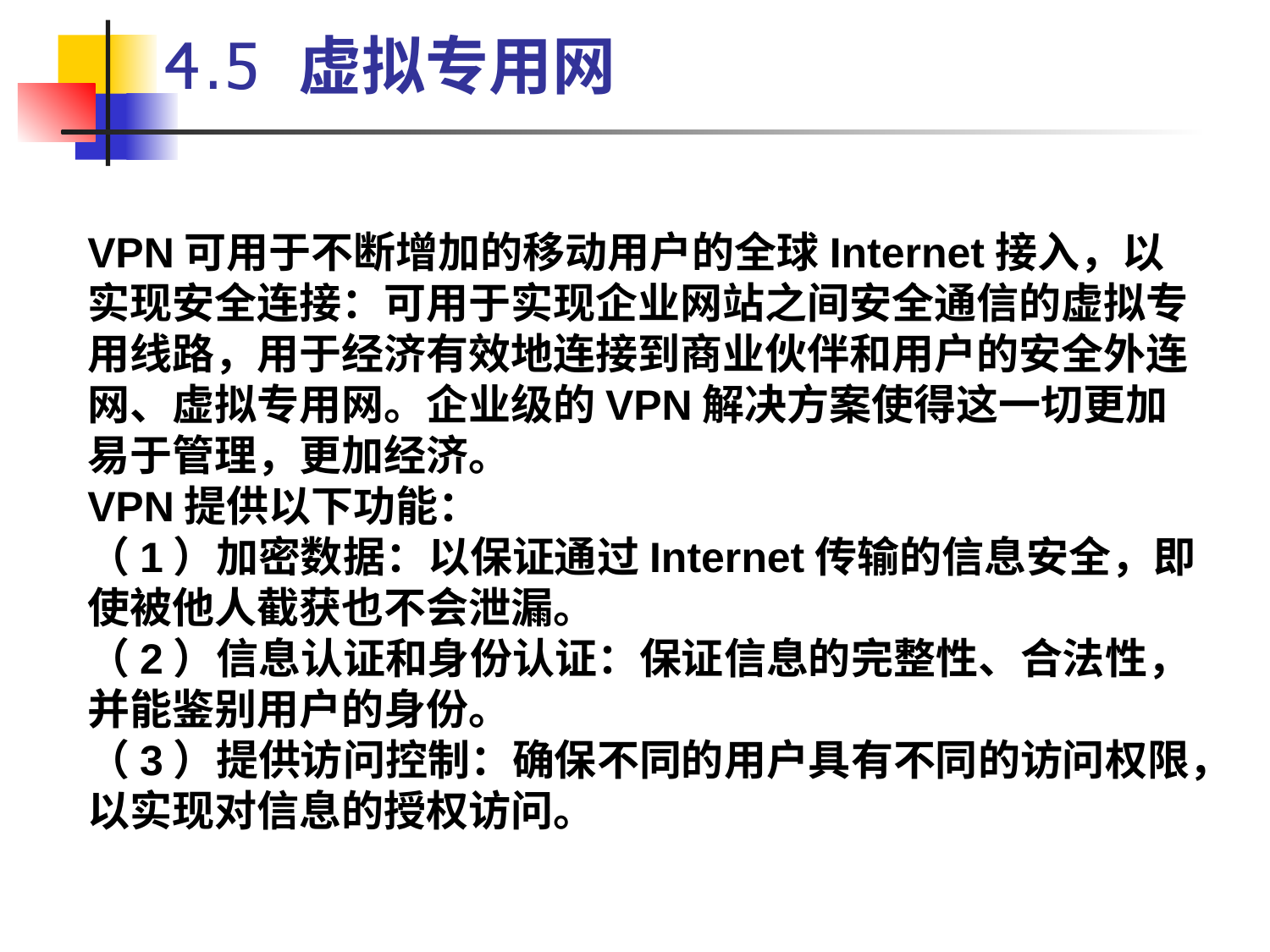

4.5 虚拟专用网
VPN可用于不断增加的移动用户的全球Internet接入，以实现安全连接：可用于实现企业网站之间安全通信的虚拟专用线路，用于经济有效地连接到商业伙伴和用户的安全外连网、虚拟专用网。企业级的VPN解决方案使得这一切更加易于管理，更加经济。
VPN提供以下功能：
（1）加密数据：以保证通过Internet传输的信息安全，即使被他人截获也不会泄漏。
（2）信息认证和身份认证：保证信息的完整性、合法性，并能鉴别用户的身份。
（3）提供访问控制：确保不同的用户具有不同的访问权限，以实现对信息的授权访问。